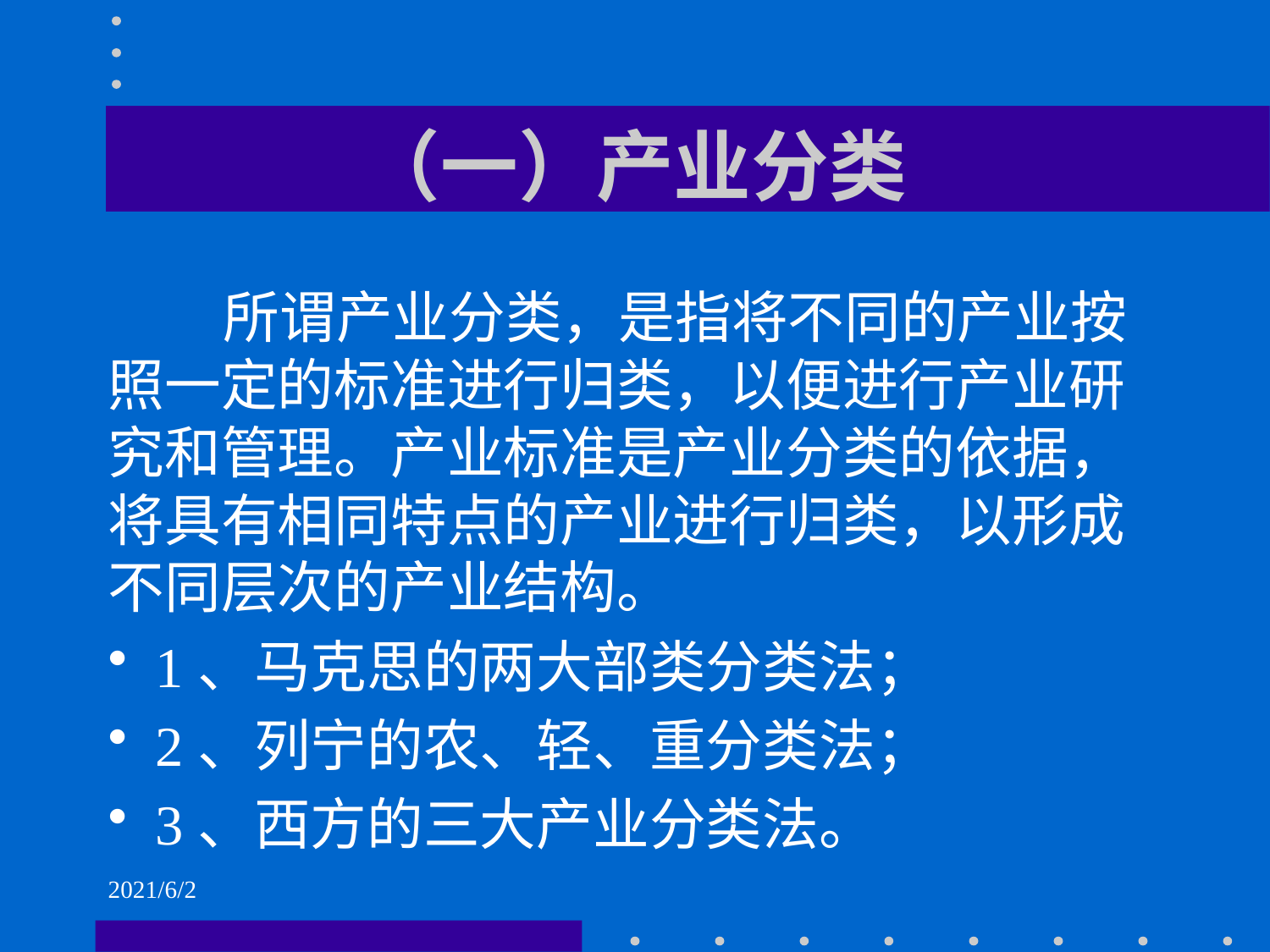

# （一）产业分类
        所谓产业分类，是指将不同的产业按照一定的标准进行归类，以便进行产业研究和管理。产业标准是产业分类的依据，将具有相同特点的产业进行归类，以形成不同层次的产业结构。
1、马克思的两大部类分类法；
2、列宁的农、轻、重分类法；
3、西方的三大产业分类法。

2021/6/2